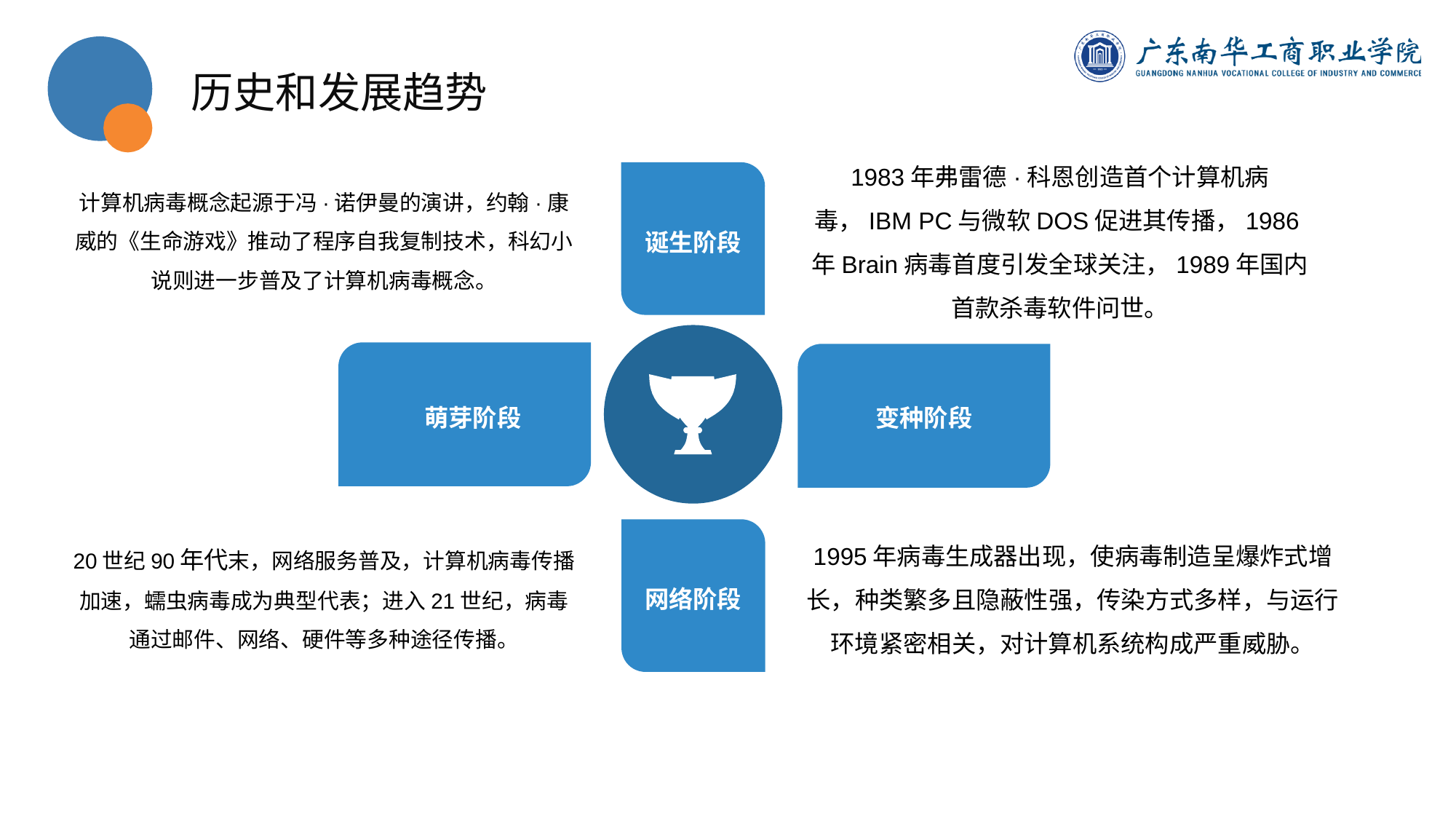

历史和发展趋势

计算机病毒概念起源于冯·诺伊曼的演讲，约翰·康威的《生命游戏》推动了程序自我复制技术，科幻小说则进一步普及了计算机病毒概念。
1983年弗雷德·科恩创造首个计算机病毒，IBM PC与微软DOS促进其传播，1986年Brain病毒首度引发全球关注，1989年国内首款杀毒软件问世。

输入
标题
诞生阶段

萌芽阶段
变种阶段
1995年病毒生成器出现，使病毒制造呈爆炸式增长，种类繁多且隐蔽性强，传染方式多样，与运行环境紧密相关，对计算机系统构成严重威胁。
20世纪90年代末，网络服务普及，计算机病毒传播加速，蠕虫病毒成为典型代表；进入21世纪，病毒通过邮件、网络、硬件等多种途径传播。

网络阶段